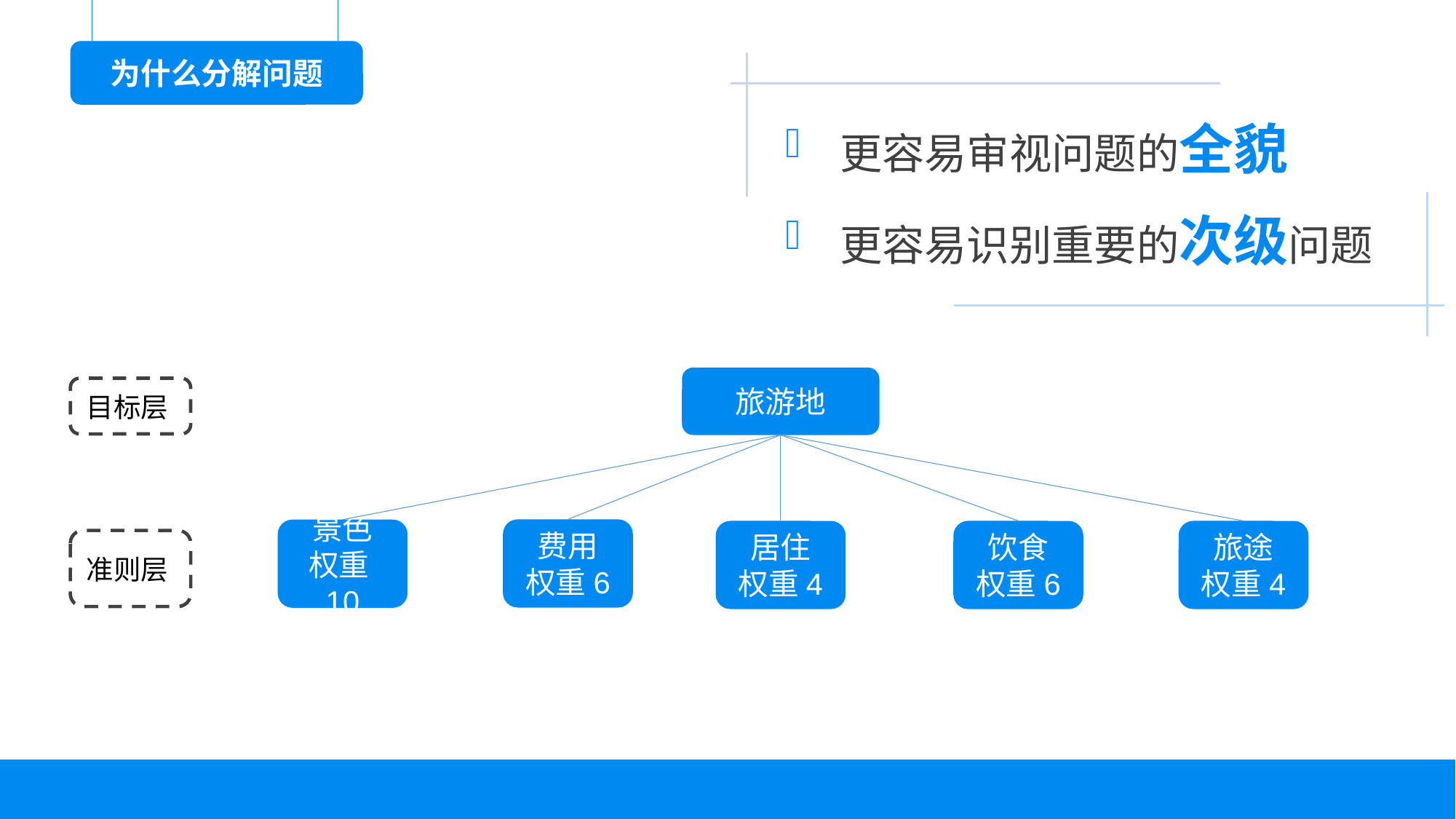

为什么分解问题
更容易审视问题的全貌
更容易识别重要的次级问题
旅游地

目标层
费用
权重6
景色
权重10
居住
权重4
饮食
权重6
旅途
权重4

准则层